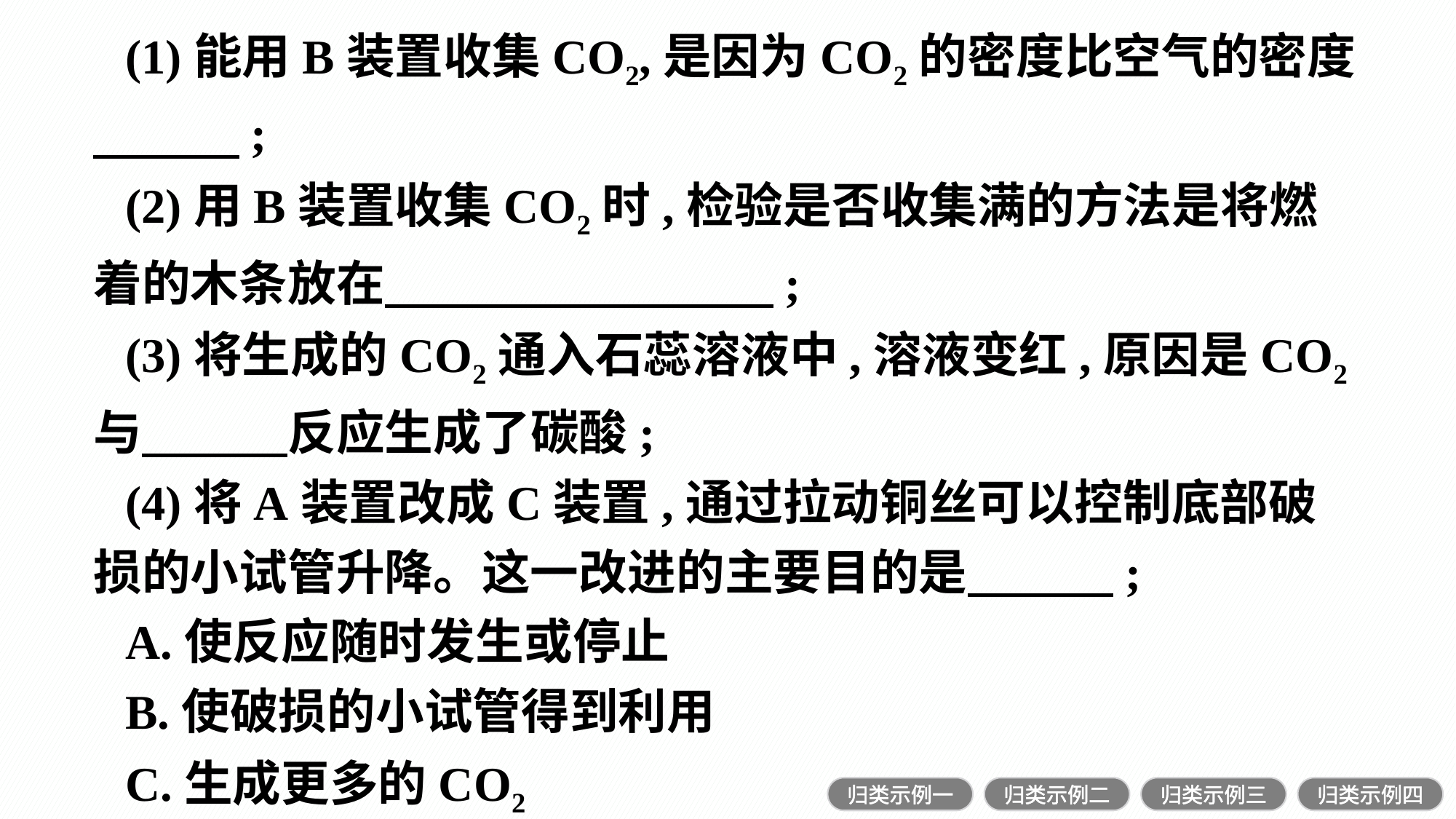

(1)能用B装置收集CO2,是因为CO2的密度比空气的密度　　　;
(2)用B装置收集CO2时,检验是否收集满的方法是将燃着的木条放在　　　　　　　　;
(3)将生成的CO2通入石蕊溶液中,溶液变红,原因是CO2与　　　反应生成了碳酸;
(4)将A装置改成C装置,通过拉动铜丝可以控制底部破损的小试管升降。这一改进的主要目的是　　　;
A.使反应随时发生或停止
B.使破损的小试管得到利用
C.生成更多的CO2